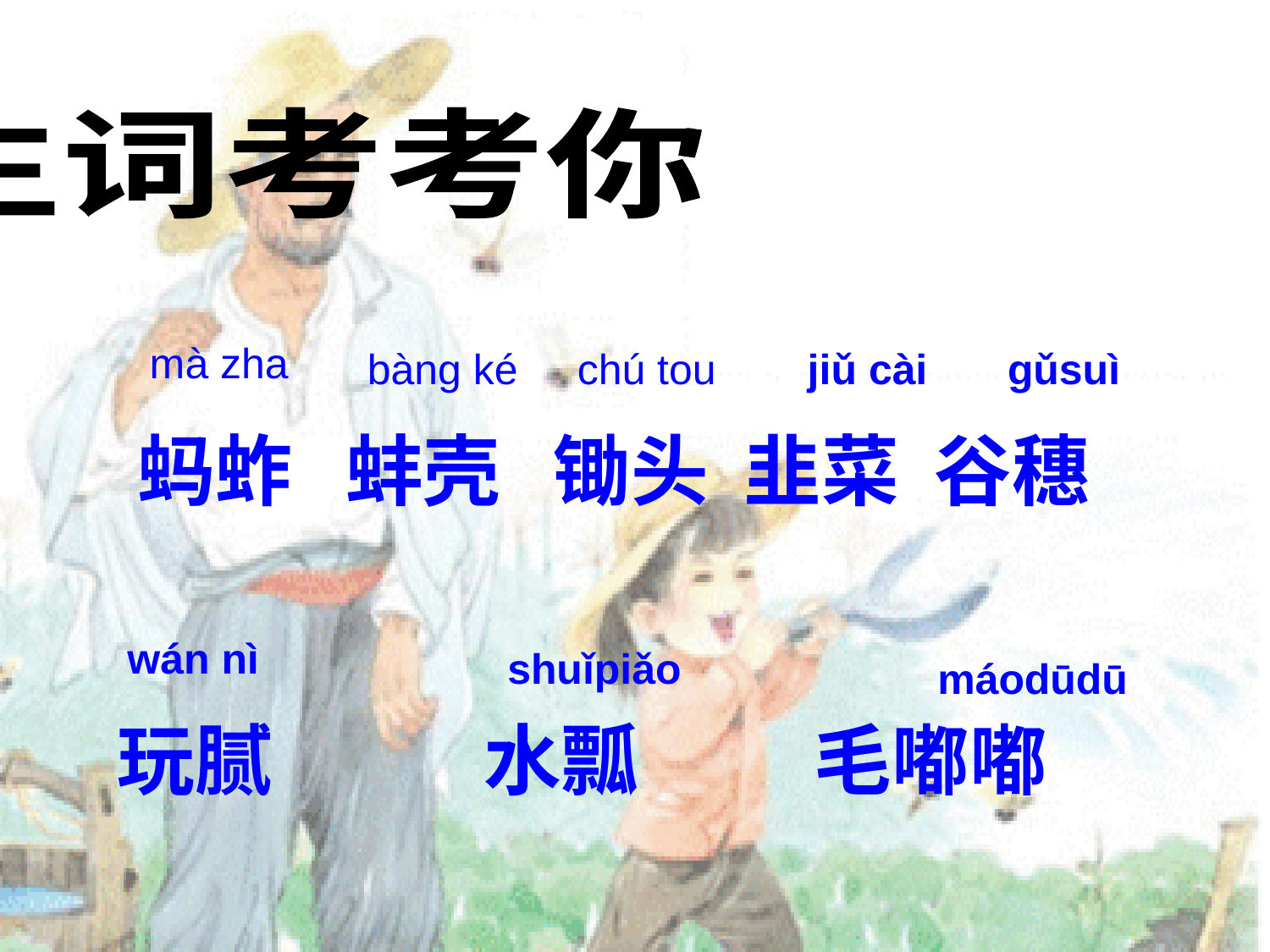

生词考考你
mà zha
bàng ké
chú tou
jiǔ cài
gǔsuì
蚂蚱   蚌壳   锄头  韭菜  谷穗
wán nì
shuǐpiǎo
máodūdū
玩腻            水瓢          毛嘟嘟